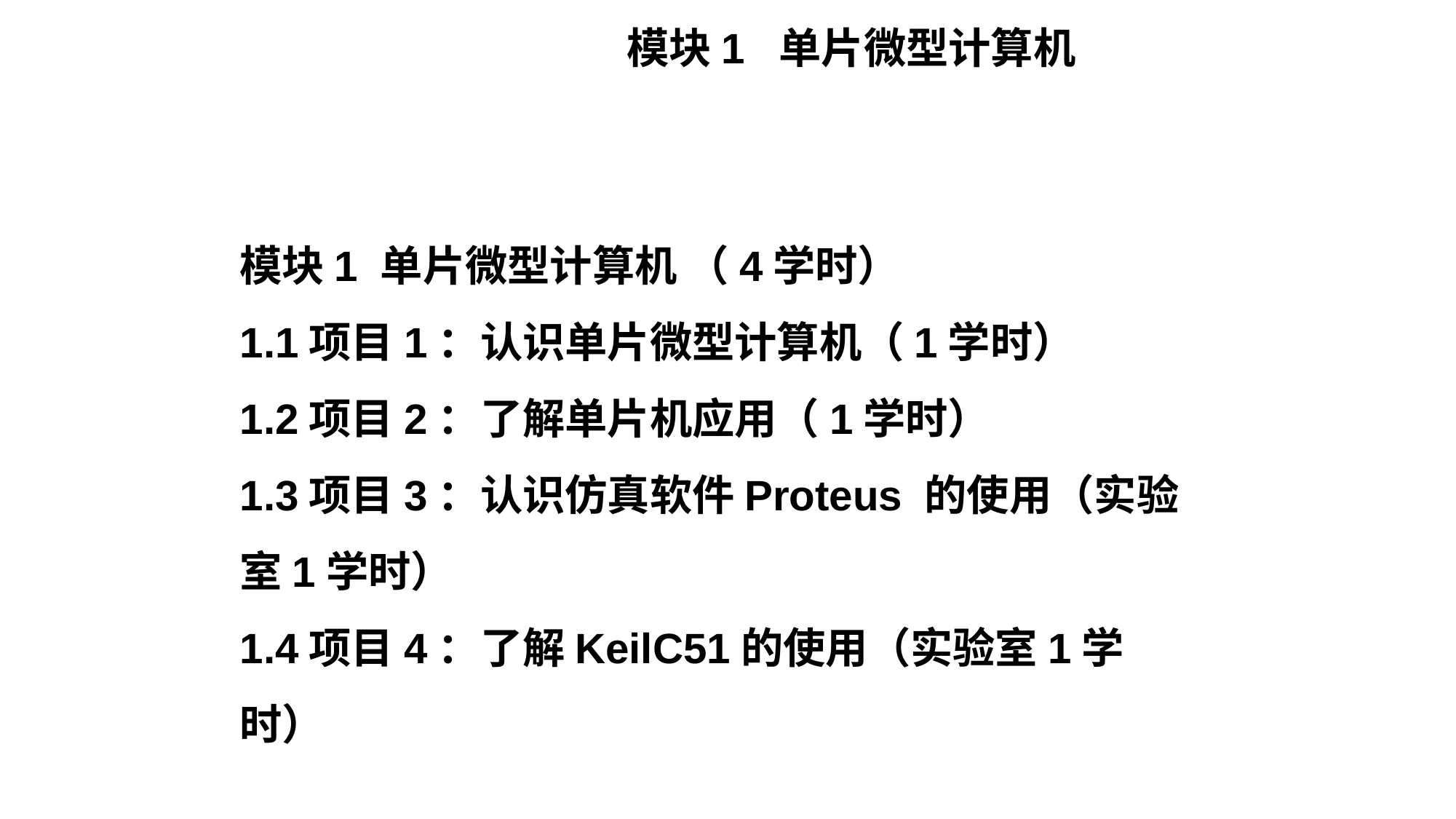

模块1  单片微型计算机
模块1 单片微型计算机 （4学时）
1.1项目1：认识单片微型计算机（1学时）
1.2项目2：了解单片机应用（1学时）
1.3项目3：认识仿真软件Proteus 的使用（实验室1学时）
1.4项目4：了解KeilC51的使用（实验室1学时）